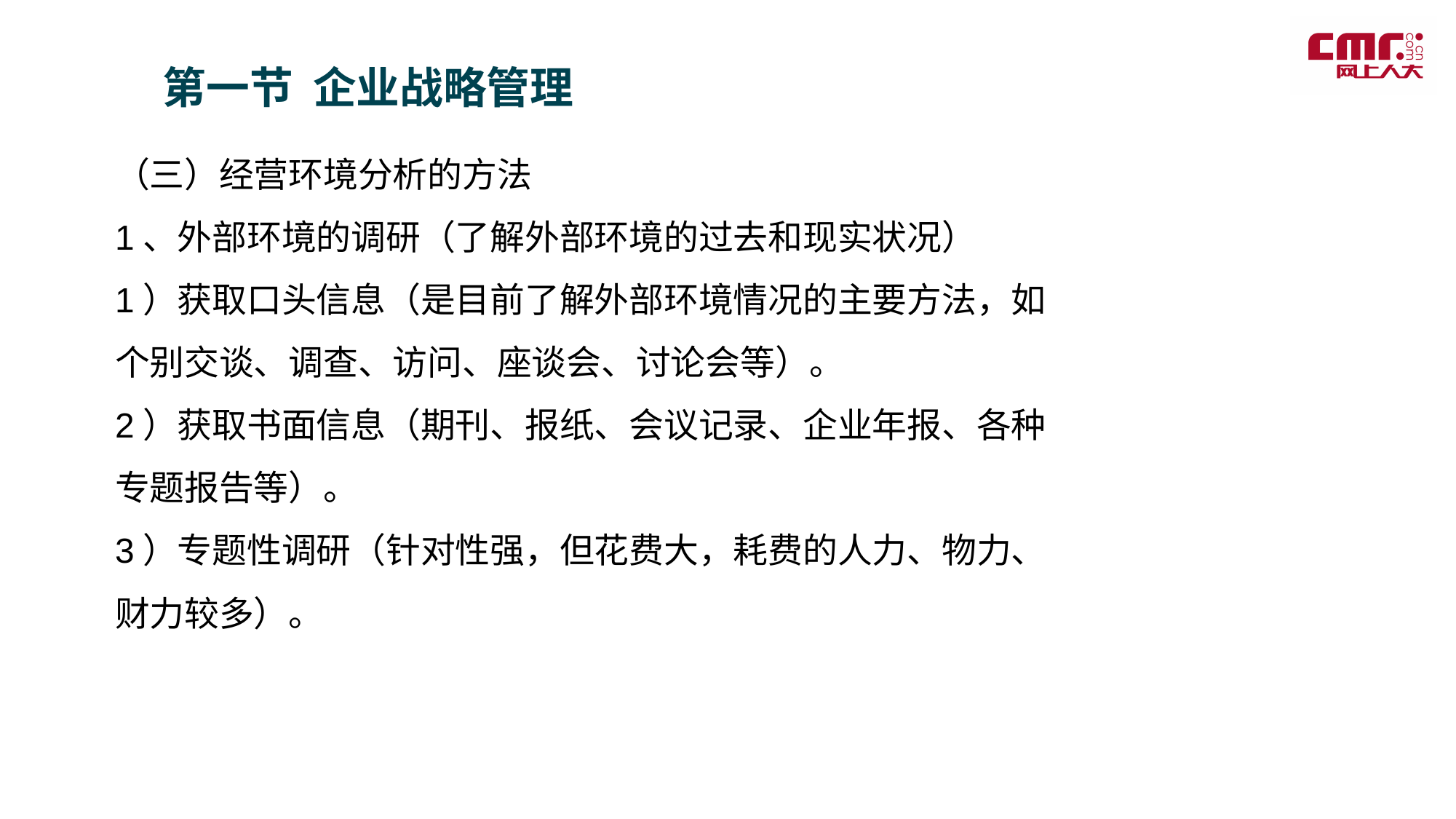

第一节  企业战略管理
（三）经营环境分析的方法
1、外部环境的调研（了解外部环境的过去和现实状况）
1）获取口头信息（是目前了解外部环境情况的主要方法，如个别交谈、调查、访问、座谈会、讨论会等）。
2）获取书面信息（期刊、报纸、会议记录、企业年报、各种专题报告等）。
3）专题性调研（针对性强，但花费大，耗费的人力、物力、财力较多）。